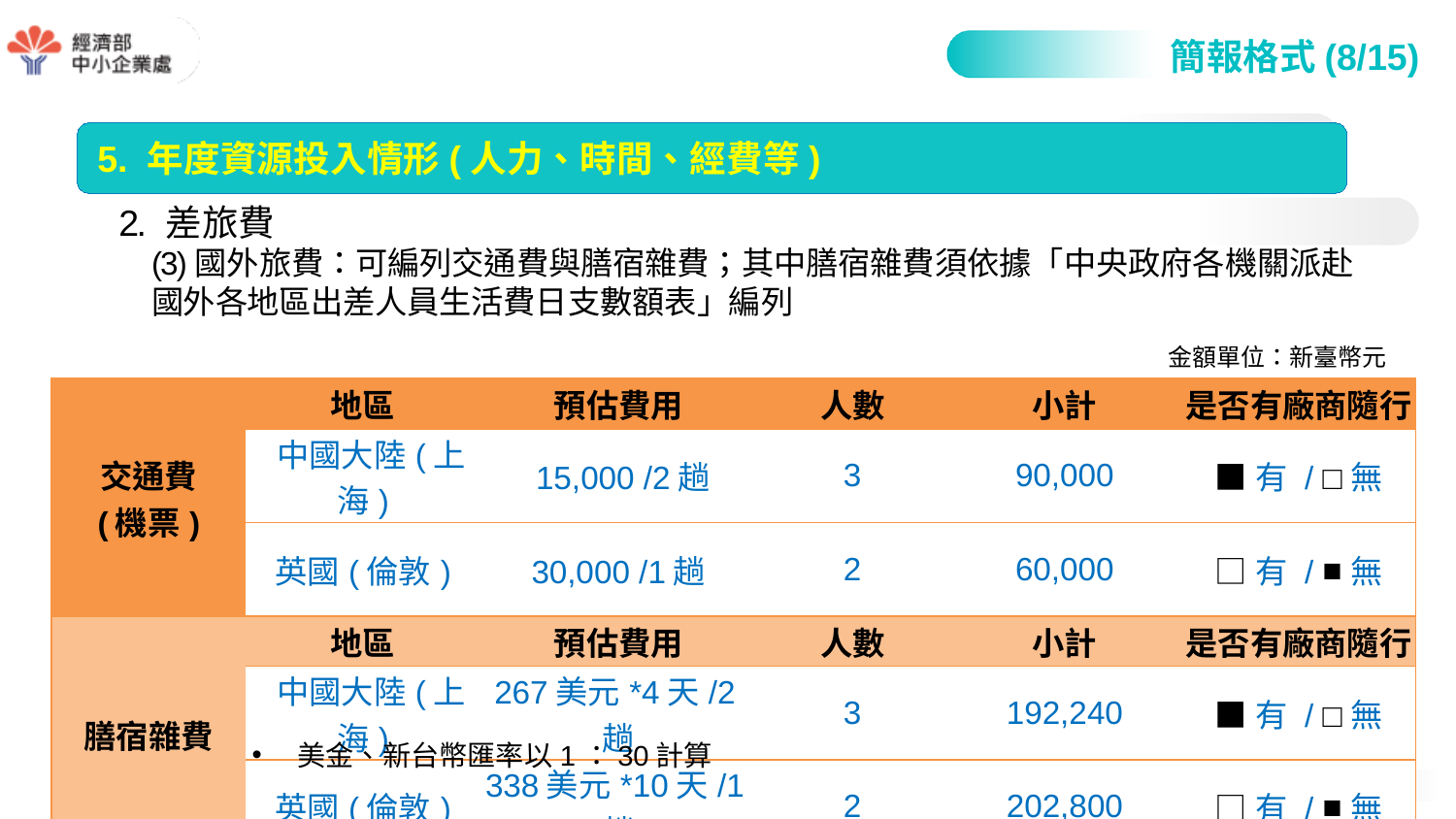

#
簡報格式(8/15)

5. 年度資源投入情形(人力、時間、經費等)
2. 差旅費
(3)國外旅費：可編列交通費與膳宿雜費；其中膳宿雜費須依據「中央政府各機關派赴國外各地區出差人員生活費日支數額表」編列
金額單位：新臺幣元
| 交通費 (機票) | 地區 | 預估費用 | 人數 | 小計 | 是否有廠商隨行 |
| --- | --- | --- | --- | --- | --- |
|  | 中國大陸(上海) | 15,000 /2趟 | 3 | 90,000 | ■有 / □無 |
|  | 英國(倫敦) | 30,000 /1趟 | 2 | 60,000 | □有 / ■無 |
| 膳宿雜費 | 地區 | 預估費用 | 人數 | 小計 | 是否有廠商隨行 |
|  | 中國大陸(上海) | 267美元\*4天/2趟 | 3 | 192,240 | ■有 / □無 |
|  | 英國(倫敦) | 338美元\*10天/1趟 | 2 | 202,800 | □有 / ■無 |
| 合計 |  |  |  | 545,040 |  |
美金、新台幣匯率以1：30計算
10